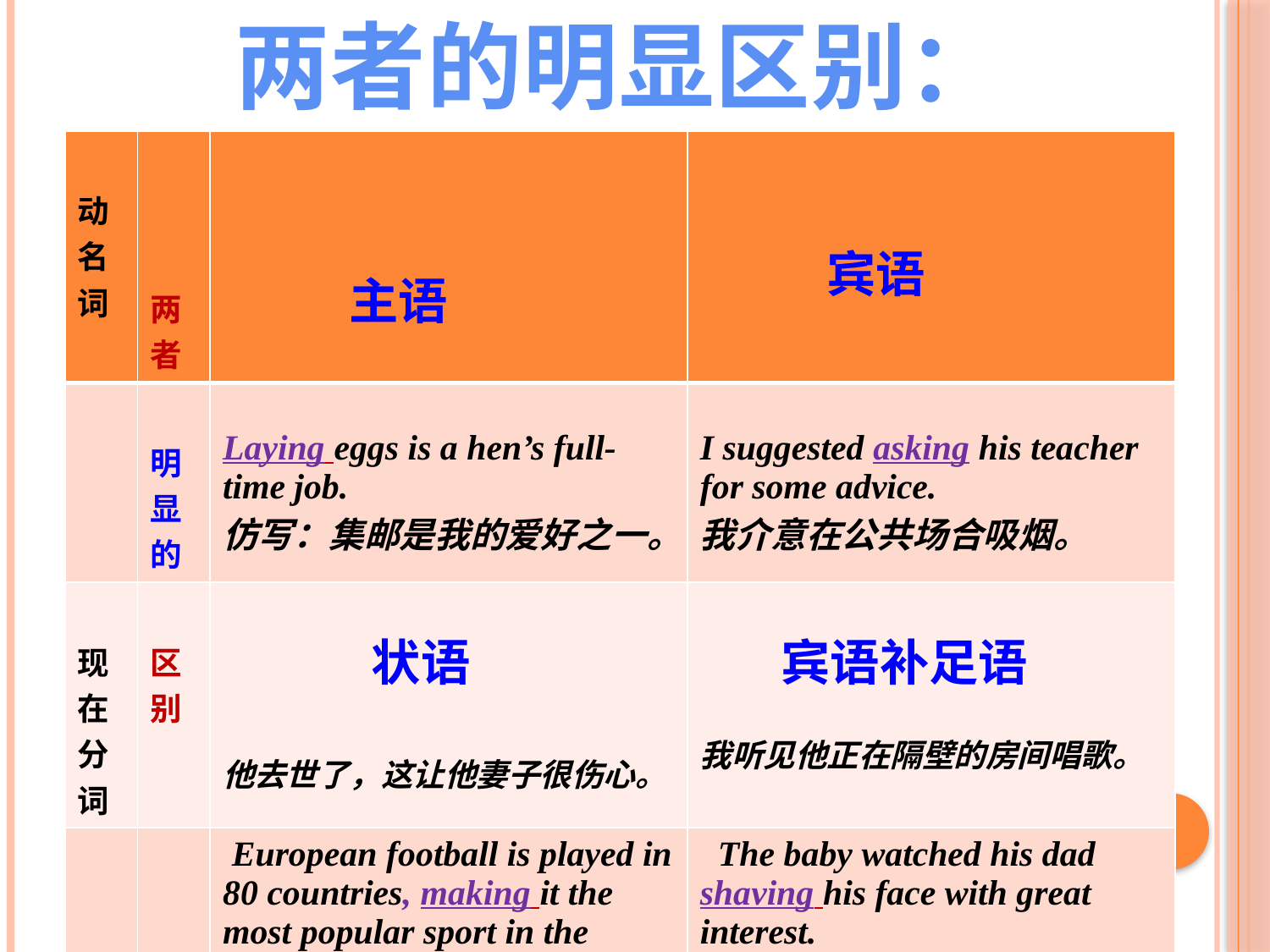

两者的明显区别：
| 动名词 | 两者 | 主语 | 宾语 |
| --- | --- | --- | --- |
|  | 明显的 | Laying eggs is a hen’s full-time job. 仿写：集邮是我的爱好之一。 | I suggested asking his teacher for some advice. 我介意在公共场合吸烟。 |
| 现在分词 | 区别 | 状语 他去世了，这让他妻子很伤心。 | 宾语补足语 我听见他正在隔壁的房间唱歌。 |
|  |  | European football is played in 80 countries, making it the most popular sport in the world. | The baby watched his dad shaving his face with great interest. |